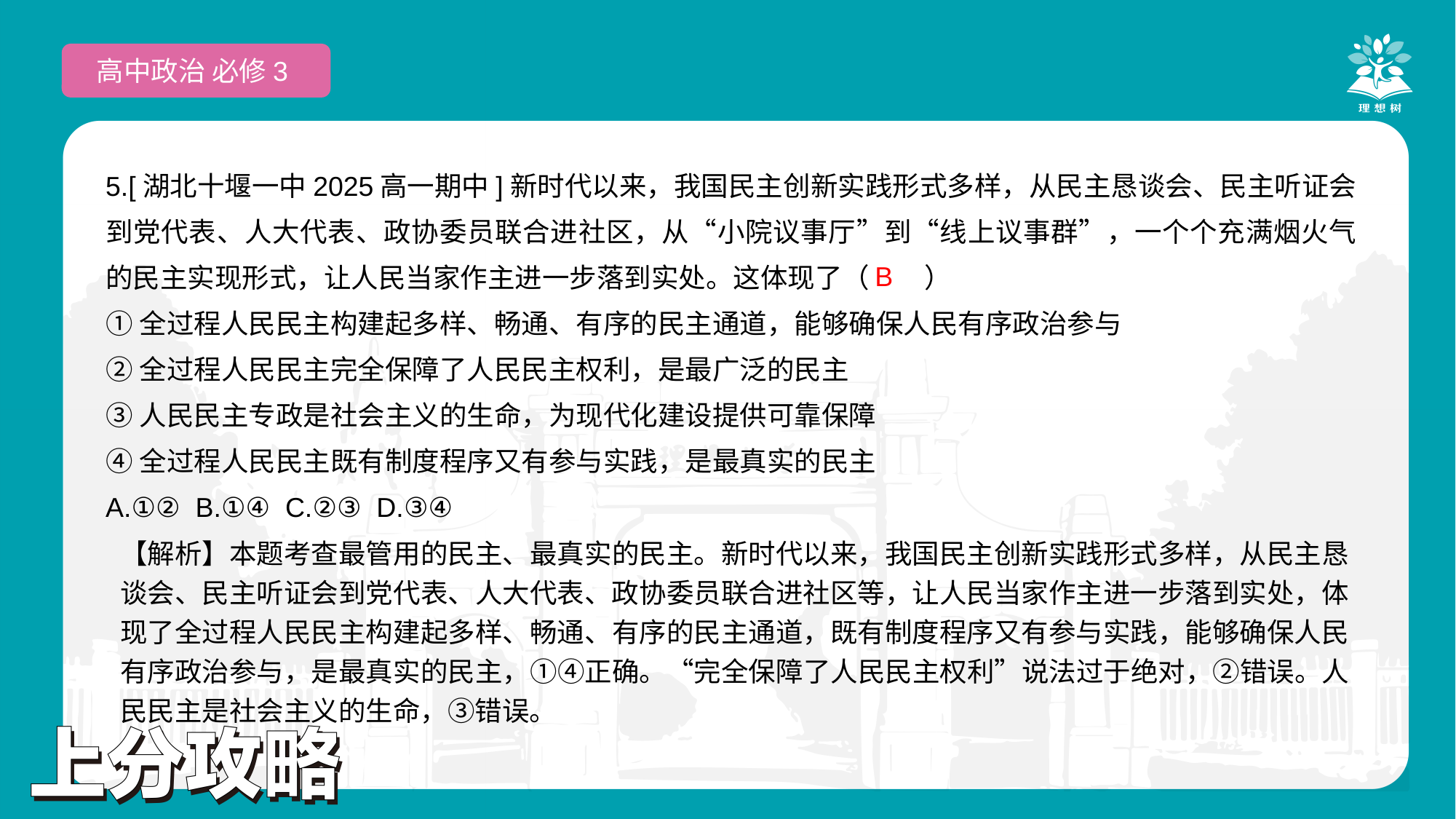

高中政治 必修3
5.[湖北十堰一中2025高一期中]新时代以来，我国民主创新实践形式多样，从民主恳谈会、民主听证会到党代表、人大代表、政协委员联合进社区，从“小院议事厅”到“线上议事群”，一个个充满烟火气的民主实现形式，让人民当家作主进一步落到实处。这体现了（　　）
①全过程人民民主构建起多样、畅通、有序的民主通道，能够确保人民有序政治参与
②全过程人民民主完全保障了人民民主权利，是最广泛的民主
③人民民主专政是社会主义的生命，为现代化建设提供可靠保障
④全过程人民民主既有制度程序又有参与实践，是最真实的民主
A.①②  B.①④  C.②③  D.③④
 B
【解析】本题考查最管用的民主、最真实的民主。新时代以来，我国民主创新实践形式多样，从民主恳谈会、民主听证会到党代表、人大代表、政协委员联合进社区等，让人民当家作主进一步落到实处，体现了全过程人民民主构建起多样、畅通、有序的民主通道，既有制度程序又有参与实践，能够确保人民有序政治参与，是最真实的民主，①④正确。“完全保障了人民民主权利”说法过于绝对，②错误。人民民主是社会主义的生命，③错误。